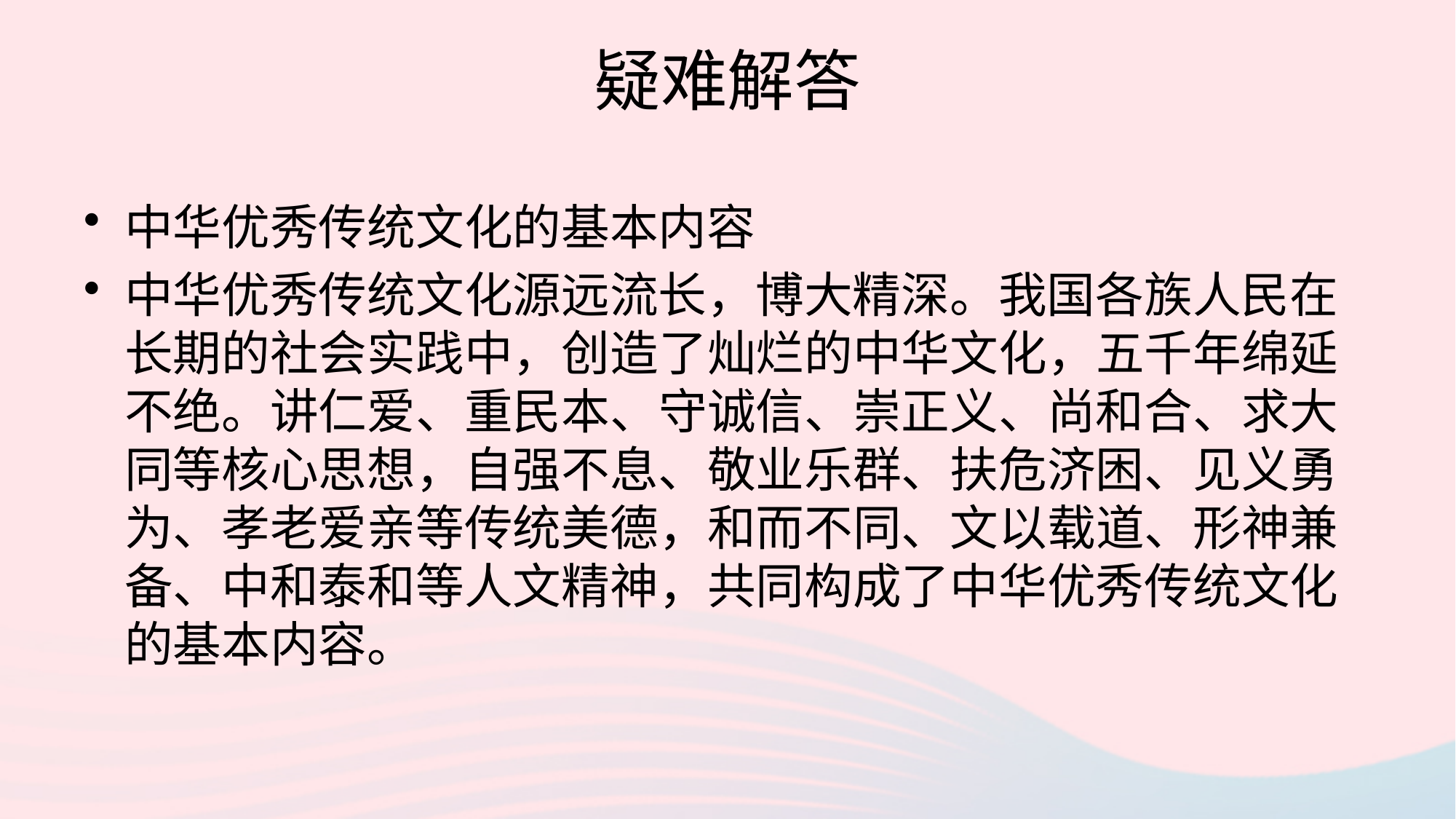

# 疑难解答
中华优秀传统文化的基本内容
中华优秀传统文化源远流长，博大精深。我国各族人民在长期的社会实践中，创造了灿烂的中华文化，五千年绵延不绝。讲仁爱、重民本、守诚信、崇正义、尚和合、求大同等核心思想，自强不息、敬业乐群、扶危济困、见义勇为、孝老爱亲等传统美德，和而不同、文以载道、形神兼备、中和泰和等人文精神，共同构成了中华优秀传统文化的基本内容。